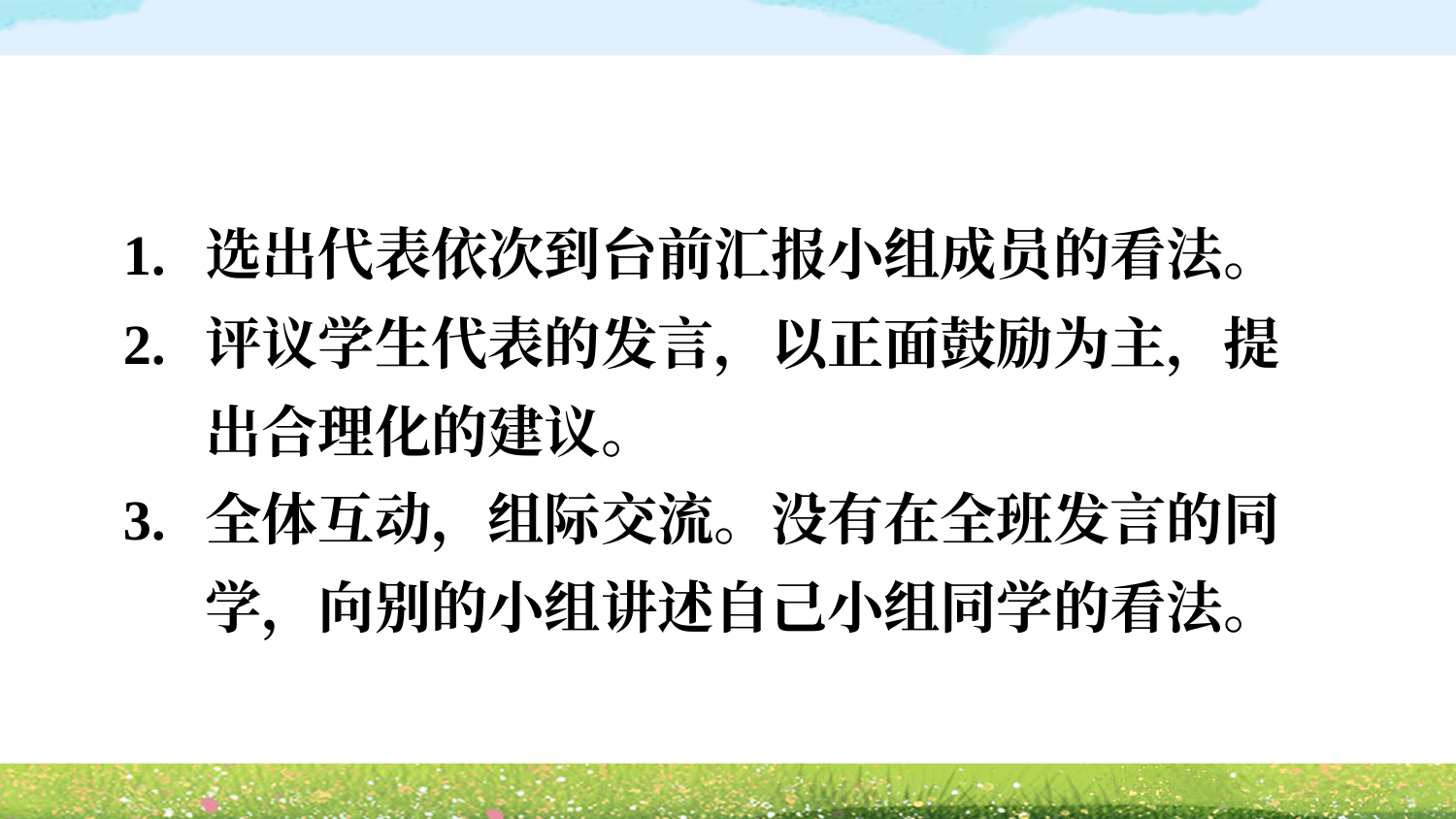

选出代表依次到台前汇报小组成员的看法。
评议学生代表的发言，以正面鼓励为主，提出合理化的建议。
全体互动，组际交流。没有在全班发言的同学，向别的小组讲述自己小组同学的看法。